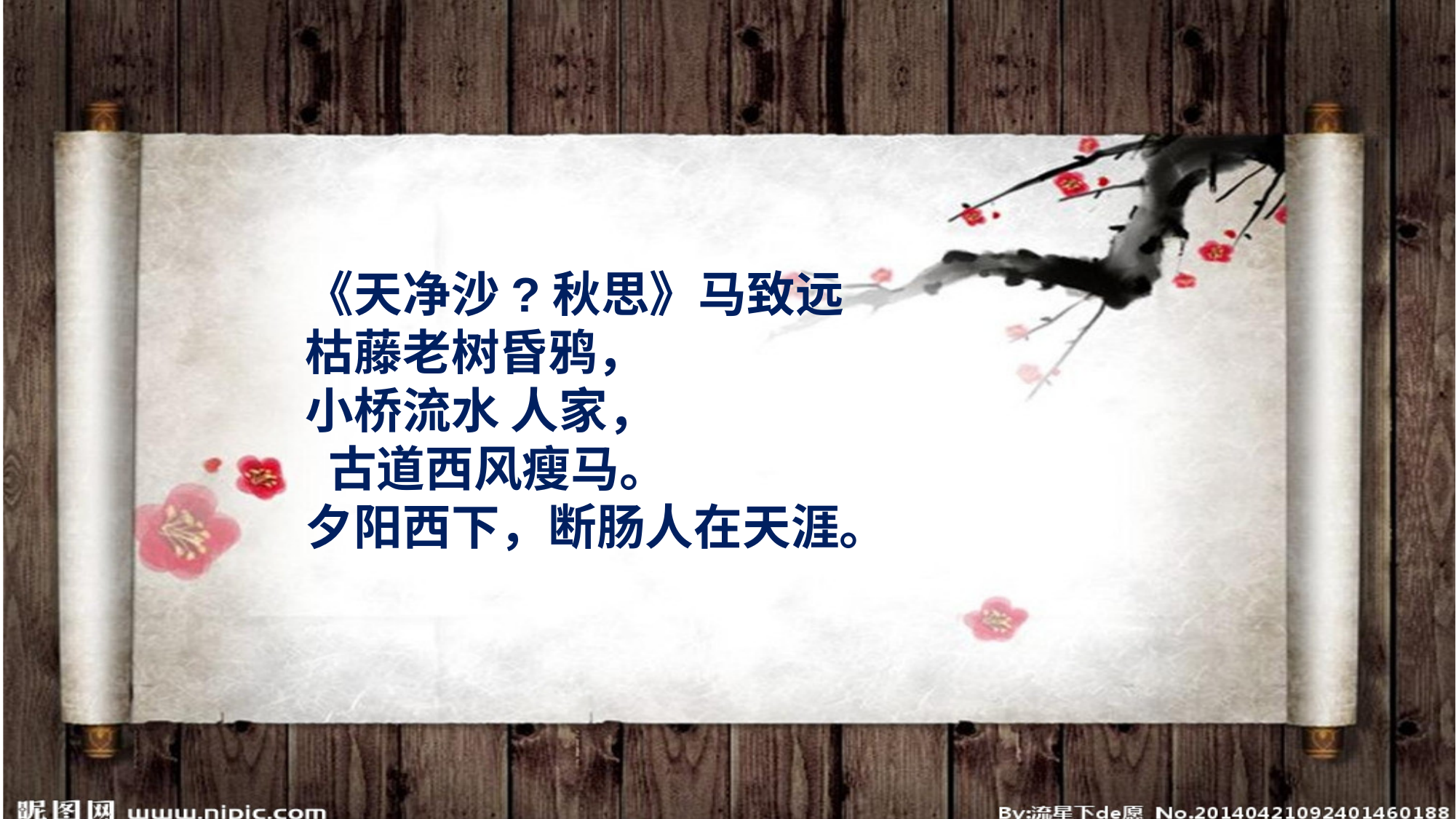

《天净沙?秋思》马致远
枯藤老树昏鸦，
小桥流水 人家，
 古道西风瘦马。
夕阳西下，断肠人在天涯。